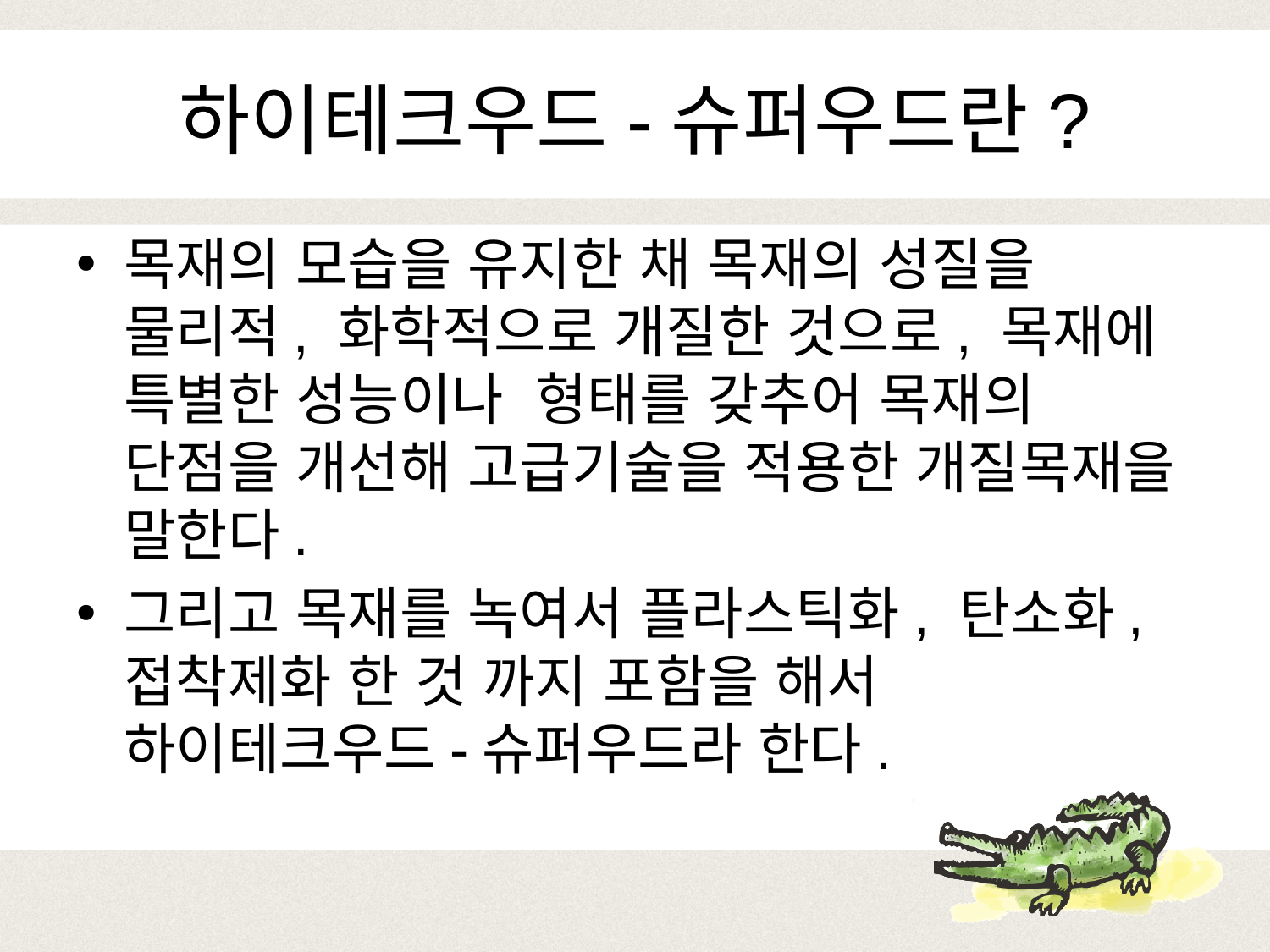

# 하이테크우드-슈퍼우드란?
목재의 모습을 유지한 채 목재의 성질을 물리적, 화학적으로 개질한 것으로, 목재에 특별한 성능이나  형태를 갖추어 목재의 단점을 개선해 고급기술을 적용한 개질목재을 말한다.
그리고 목재를 녹여서 플라스틱화, 탄소화, 접착제화 한 것 까지 포함을 해서 하이테크우드-슈퍼우드라 한다.